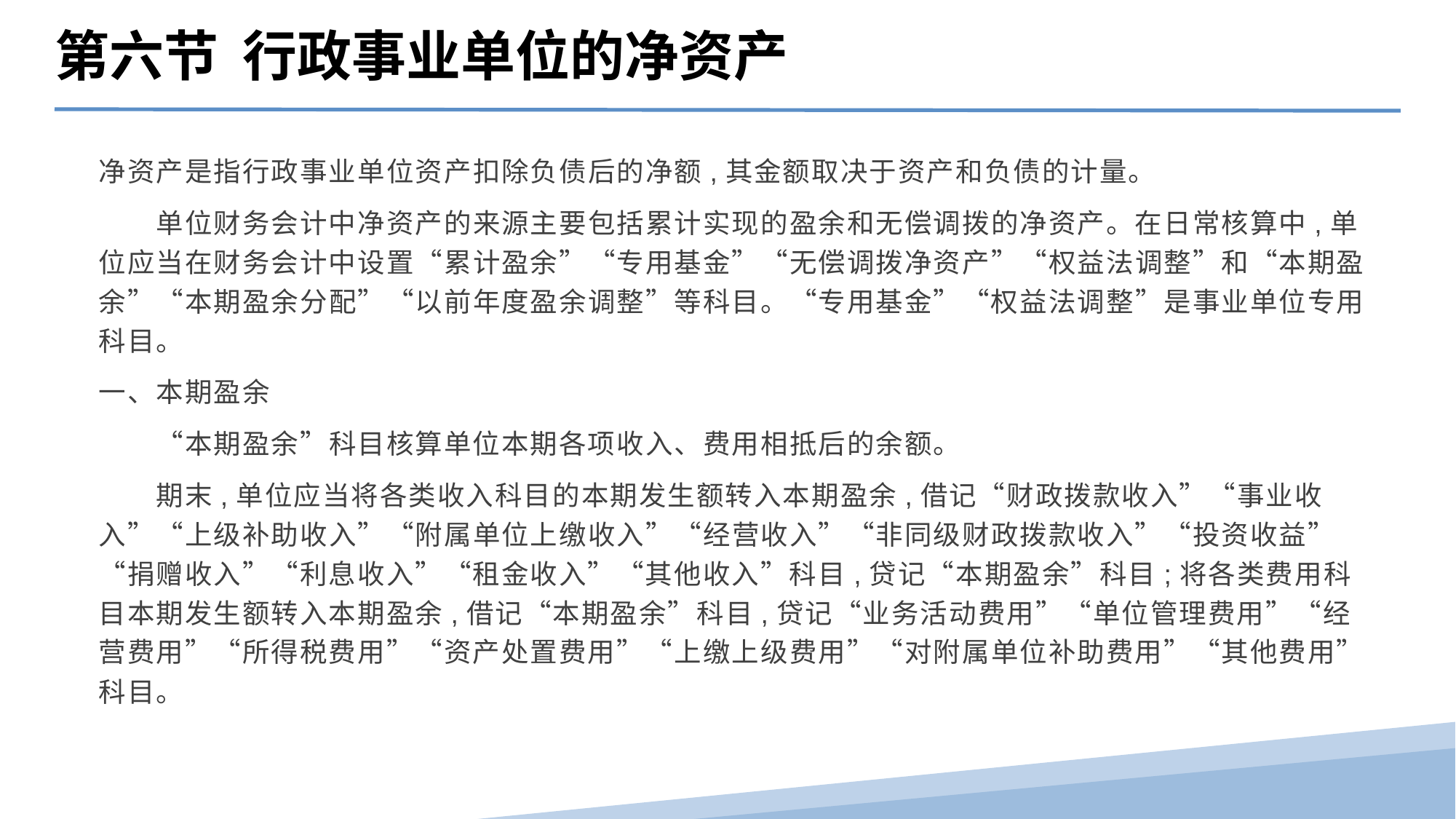

第六节  行政事业单位的净资产
净资产是指行政事业单位资产扣除负债后的净额,其金额取决于资产和负债的计量。
　　单位财务会计中净资产的来源主要包括累计实现的盈余和无偿调拨的净资产。在日常核算中,单位应当在财务会计中设置“累计盈余”“专用基金”“无偿调拨净资产”“权益法调整”和“本期盈余”“本期盈余分配”“以前年度盈余调整”等科目。“专用基金”“权益法调整”是事业单位专用科目。
一、本期盈余
　　“本期盈余”科目核算单位本期各项收入、费用相抵后的余额。
　　期末,单位应当将各类收入科目的本期发生额转入本期盈余,借记“财政拨款收入”“事业收入”“上级补助收入”“附属单位上缴收入”“经营收入”“非同级财政拨款收入”“投资收益”“捐赠收入”“利息收入”“租金收入”“其他收入”科目,贷记“本期盈余”科目;将各类费用科目本期发生额转入本期盈余,借记“本期盈余”科目,贷记“业务活动费用”“单位管理费用”“经营费用”“所得税费用”“资产处置费用”“上缴上级费用”“对附属单位补助费用”“其他费用”科目。